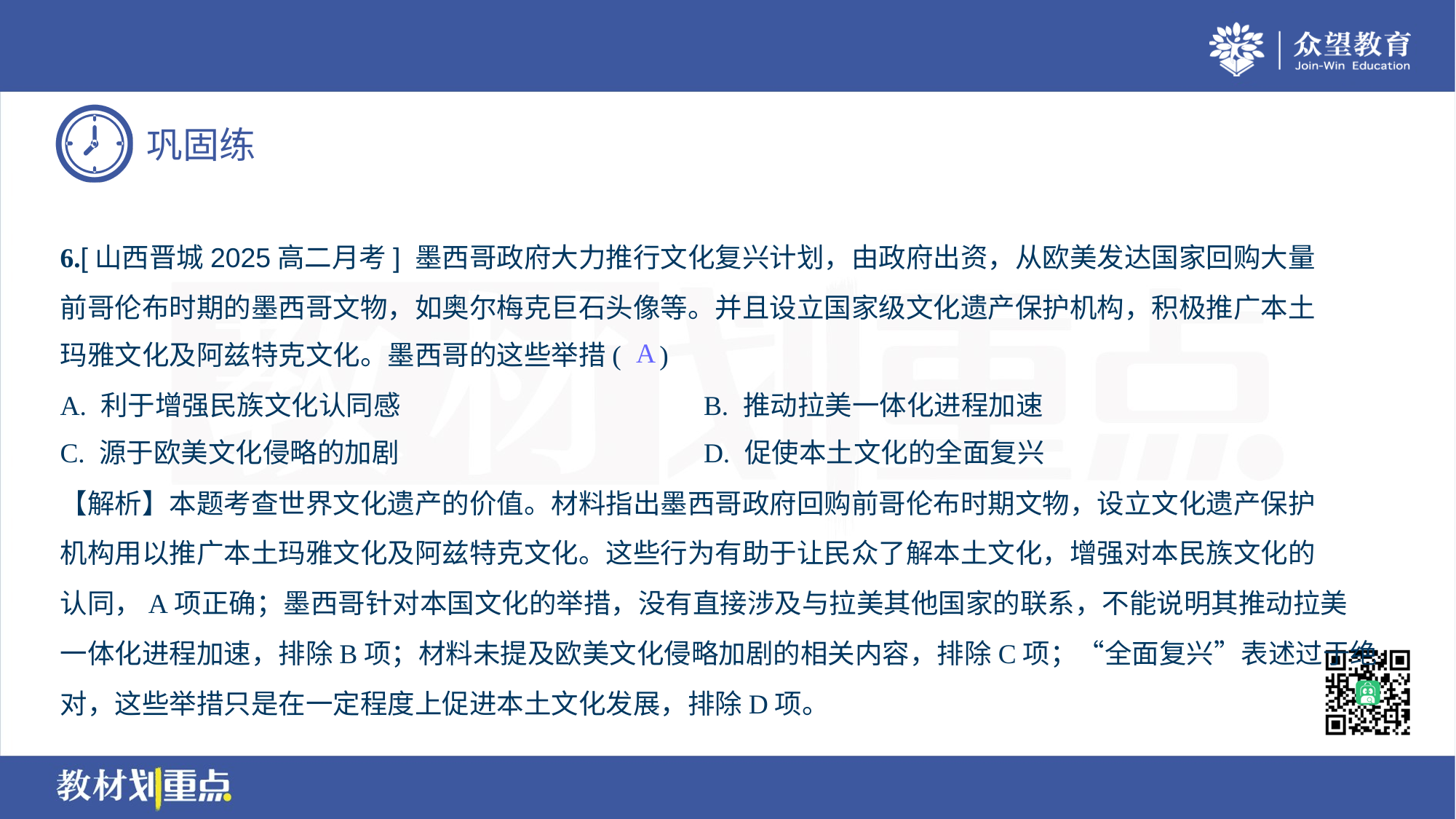

6.[山西晋城2025高二月考] 墨西哥政府大力推行文化复兴计划，由政府出资，从欧美发达国家回购大量
前哥伦布时期的墨西哥文物，如奥尔梅克巨石头像等。并且设立国家级文化遗产保护机构，积极推广本土
玛雅文化及阿兹特克文化。墨西哥的这些举措(     )
A
A. 利于增强民族文化认同感	B. 推动拉美一体化进程加速
C. 源于欧美文化侵略的加剧	D. 促使本土文化的全面复兴
【解析】本题考查世界文化遗产的价值。材料指出墨西哥政府回购前哥伦布时期文物，设立文化遗产保护
机构用以推广本土玛雅文化及阿兹特克文化。这些行为有助于让民众了解本土文化，增强对本民族文化的
认同，A项正确；墨西哥针对本国文化的举措，没有直接涉及与拉美其他国家的联系，不能说明其推动拉美
一体化进程加速，排除B项；材料未提及欧美文化侵略加剧的相关内容，排除C项；“全面复兴”表述过于绝
对，这些举措只是在一定程度上促进本土文化发展，排除D项。